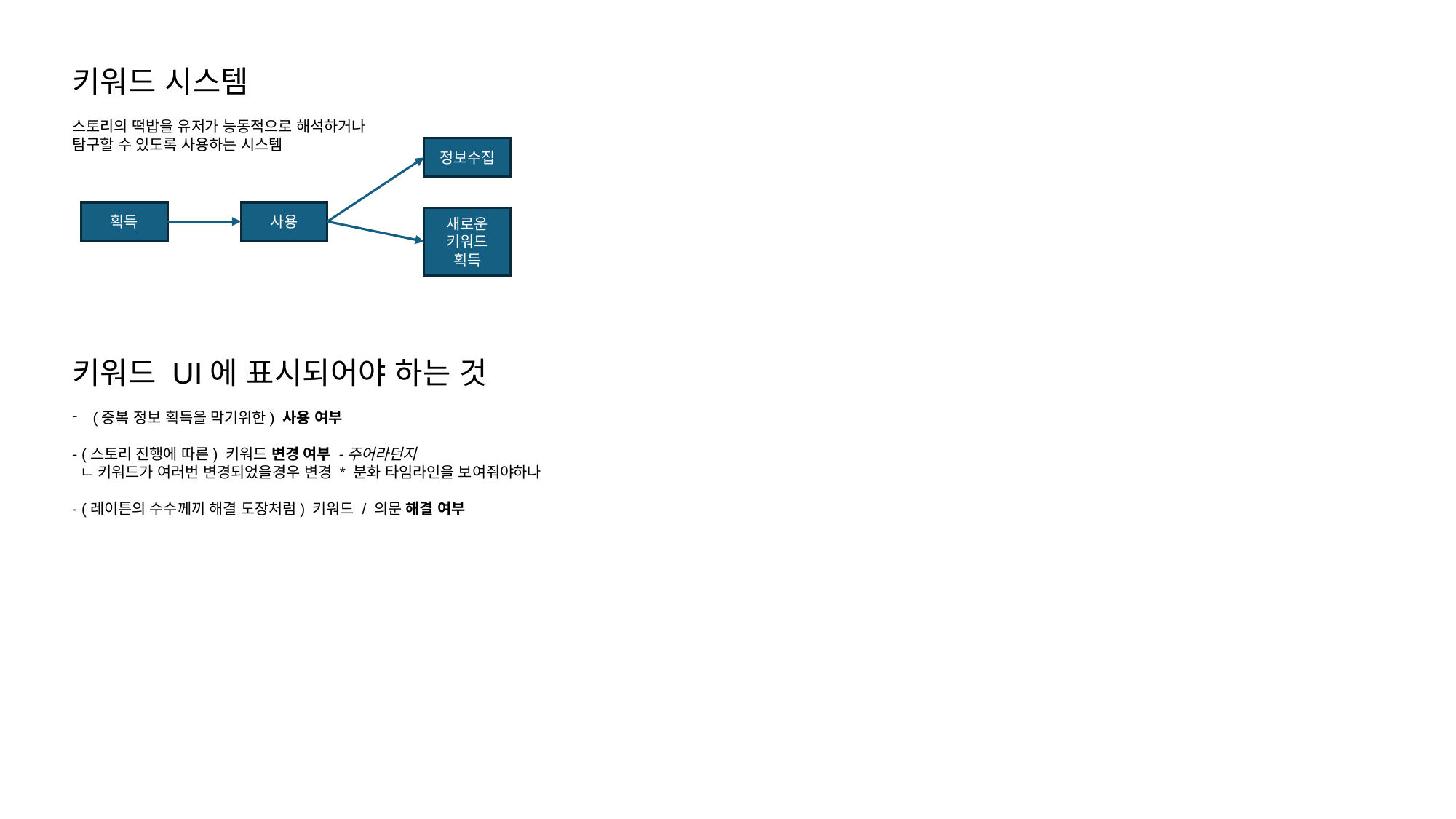

키워드 시스템

스토리의 떡밥을 유저가 능동적으로 해석하거나
탐구할 수 있도록 사용하는 시스템

키워드 UI에 표시되어야 하는 것

(중복 정보 획득을 막기위한) 사용 여부

- (스토리 진행에 따른) 키워드 변경 여부 -주어라던지
 ㄴ 키워드가 여러번 변경되었을경우 변경 * 분화 타임라인을 보여줘야하나

- (레이튼의 수수께끼 해결 도장처럼) 키워드 / 의문 해결 여부
정보수집
획득
사용
새로운 키워드 획득